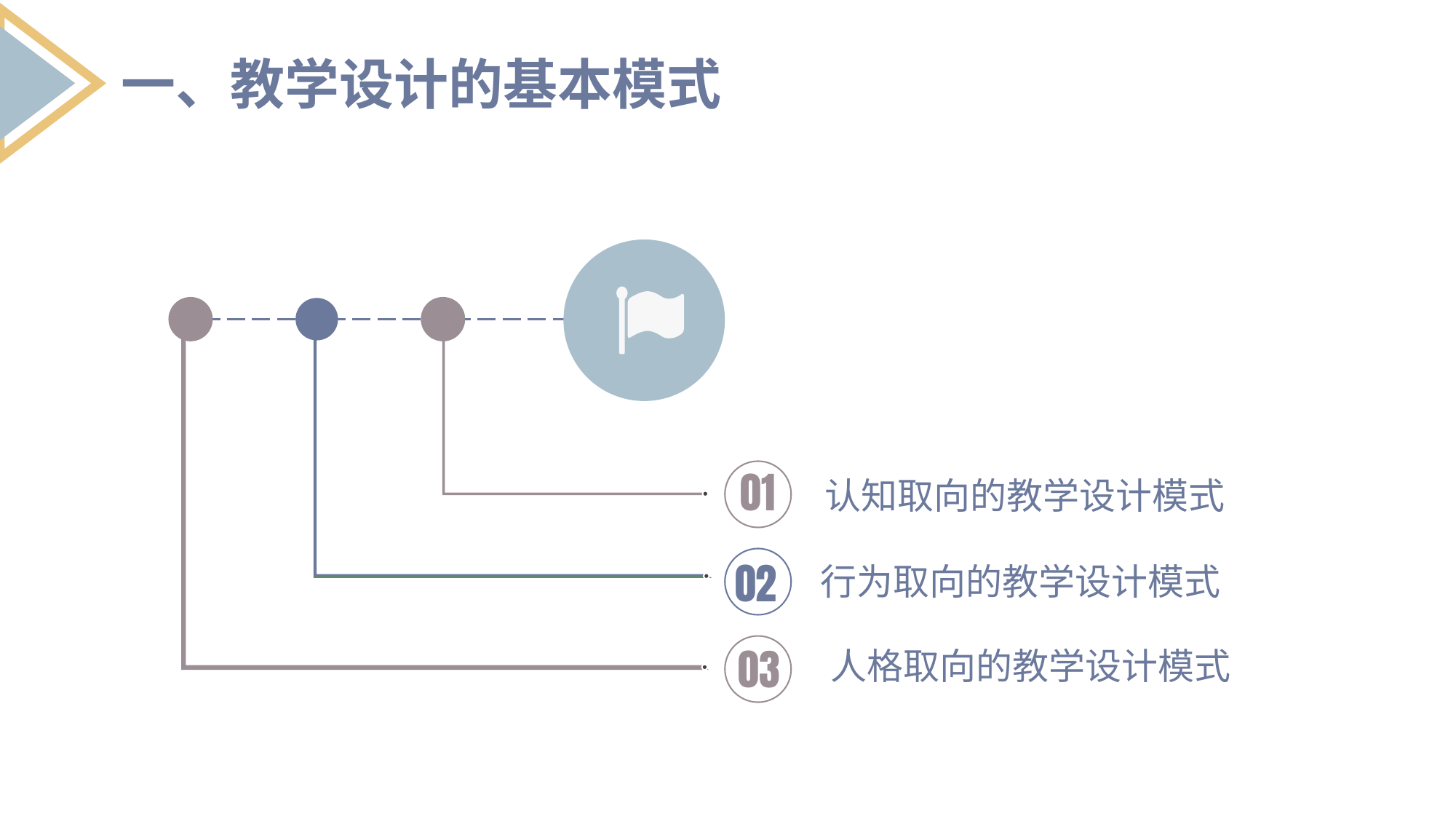

一、教学设计的基本模式

01
 认知取向的教学设计模式

02
行为取向的教学设计模式

03
 人格取向的教学设计模式